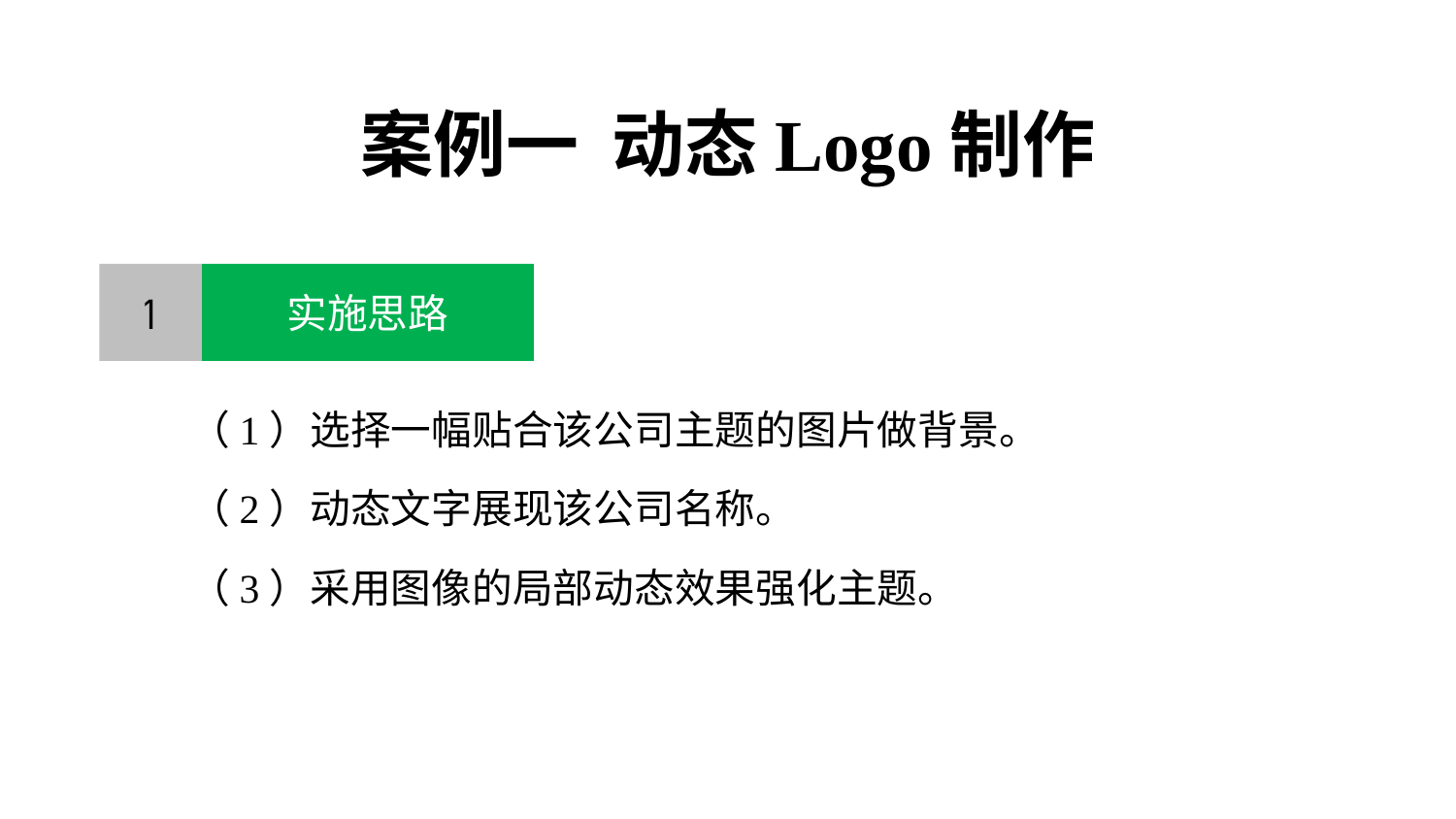

案例一  动态Logo制作
1
实施思路
（1）选择一幅贴合该公司主题的图片做背景。
（2）动态文字展现该公司名称。
（3）采用图像的局部动态效果强化主题。